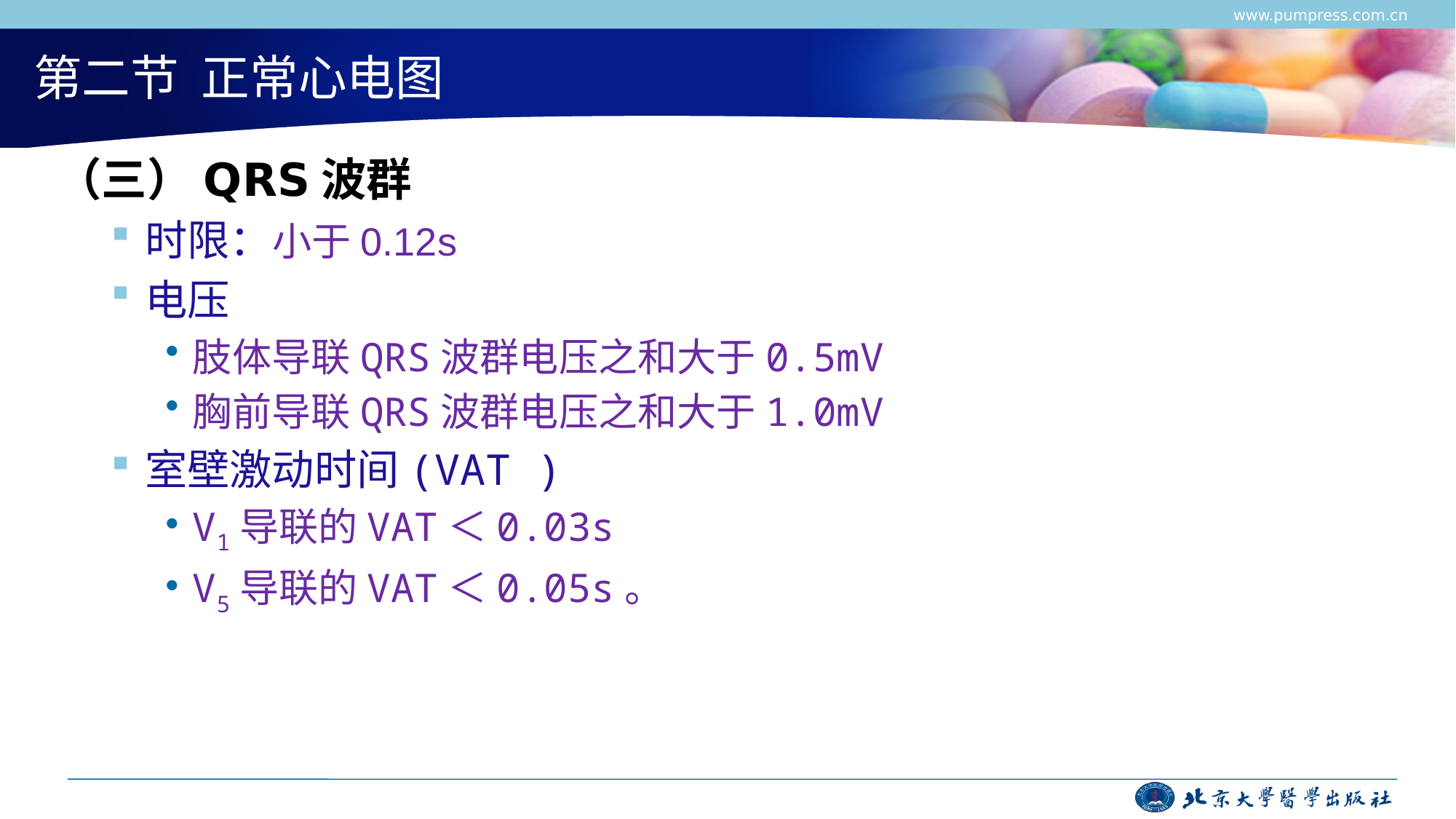

www.pumpress.com.cn
# 第二节  正常心电图
（三）QRS波群
时限：小于0.12s
电压
肢体导联QRS波群电压之和大于0.5mV
胸前导联QRS波群电压之和大于1.0mV
室壁激动时间(VAT )
V1导联的VAT＜0.03s
V5导联的VAT＜0.05s。